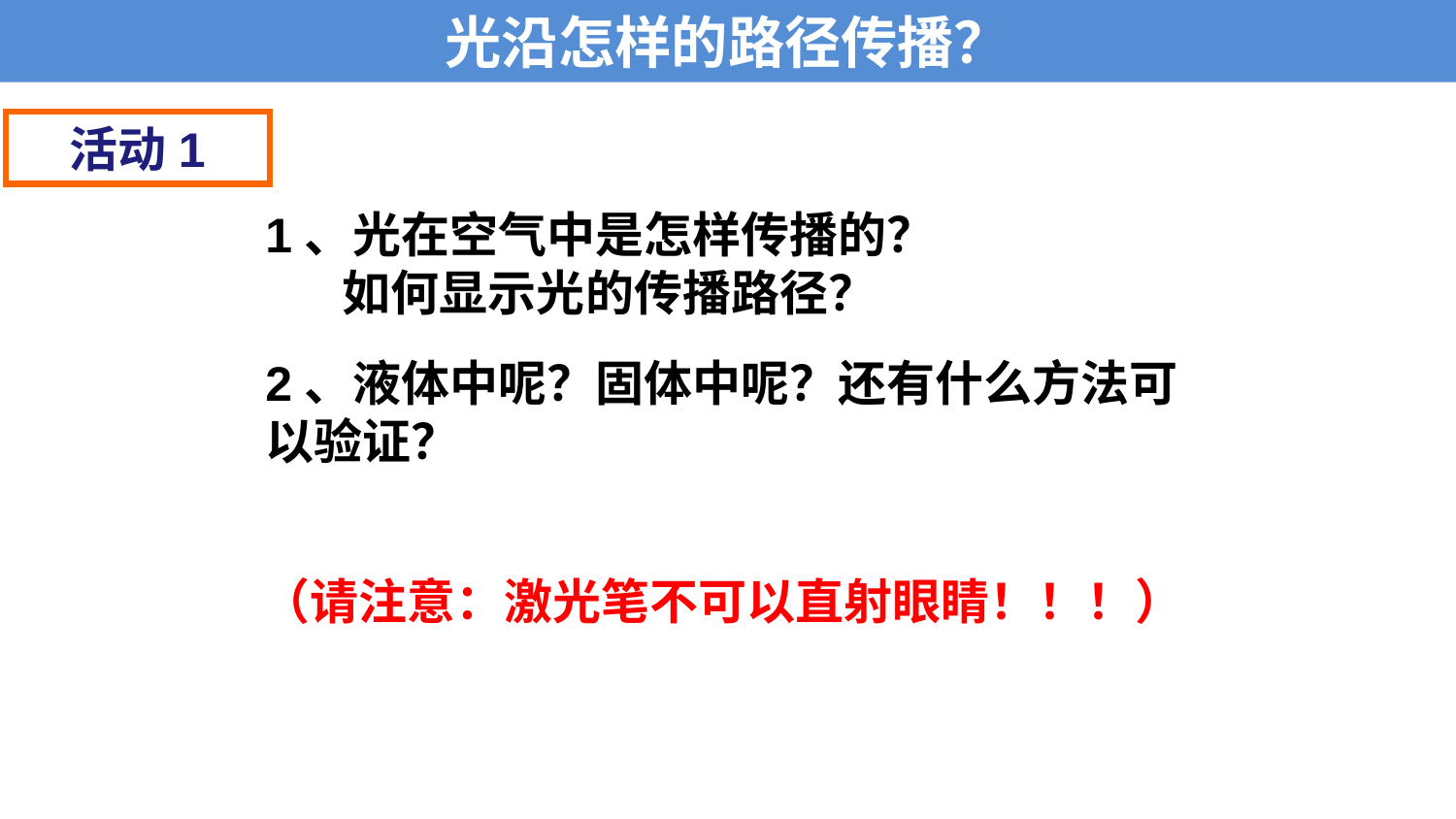

光沿怎样的路径传播？
活动1
1、光在空气中是怎样传播的？
      如何显示光的传播路径？
2、液体中呢？固体中呢？还有什么方法可以验证？
（请注意：激光笔不可以直射眼睛！！！）